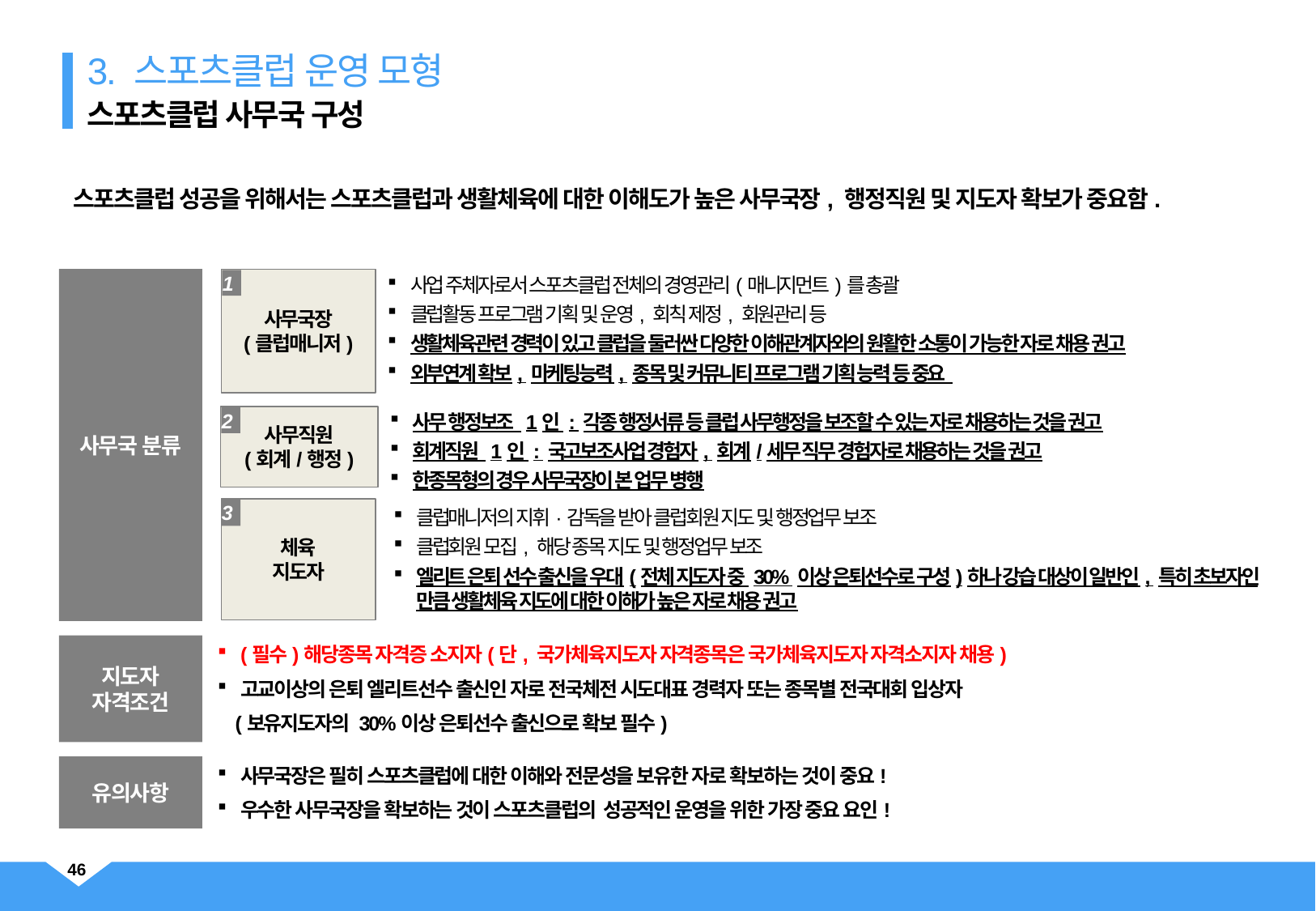

3. 스포츠클럽 운영 모형
스포츠클럽 사무국 구성
스포츠클럽 성공을 위해서는 스포츠클럽과 생활체육에 대한 이해도가 높은 사무국장, 행정직원 및 지도자 확보가 중요함.
사업 주체자로서 스포츠클럽 전체의 경영관리(매니지먼트)를 총괄
클럽활동 프로그램 기획 및 운영, 회칙 제정, 회원관리 등
생활체육관련 경력이 있고 클럽을 둘러싼 다양한 이해관계자와의 원활한 소통이 가능한 자로 채용 권고
외부연계 확보, 마케팅능력, 종목 및 커뮤니티 프로그램 기획 능력 등 중요
사무국 분류
사무국장
(클럽매니저)
1
사무 행정보조  1인 : 각종 행정서류 등 클럽 사무행정을 보조할 수 있는 자로 채용하는 것을 권고
회계직원  1인 : 국고보조사업 경험자, 회계/세무 직무 경험자로 채용하는 것을 권고
한종목형의 경우 사무국장이 본 업무 병행
사무직원
(회계/행정)
2
클럽매니저의 지휘·감독을 받아 클럽회원 지도 및 행정업무 보조
클럽회원 모집, 해당 종목 지도 및 행정업무 보조
엘리트 은퇴 선수 출신을 우대(전체 지도자 중 30% 이상 은퇴선수로 구성)하나 강습 대상이 일반인, 특히 초보자인 만큼 생활체육 지도에 대한 이해가 높은 자로 채용 권고
3
체육
지도자
지도자
자격조건
(필수)해당종목 자격증 소지자(단, 국가체육지도자 자격종목은 국가체육지도자 자격소지자 채용)
고교이상의 은퇴 엘리트선수 출신인 자로 전국체전 시도대표 경력자 또는 종목별 전국대회 입상자
    (보유지도자의 30%이상 은퇴선수 출신으로 확보 필수)
유의사항
사무국장은 필히 스포츠클럽에 대한 이해와 전문성을 보유한 자로 확보하는 것이 중요!
우수한 사무국장을 확보하는 것이 스포츠클럽의  성공적인 운영을 위한 가장 중요 요인!